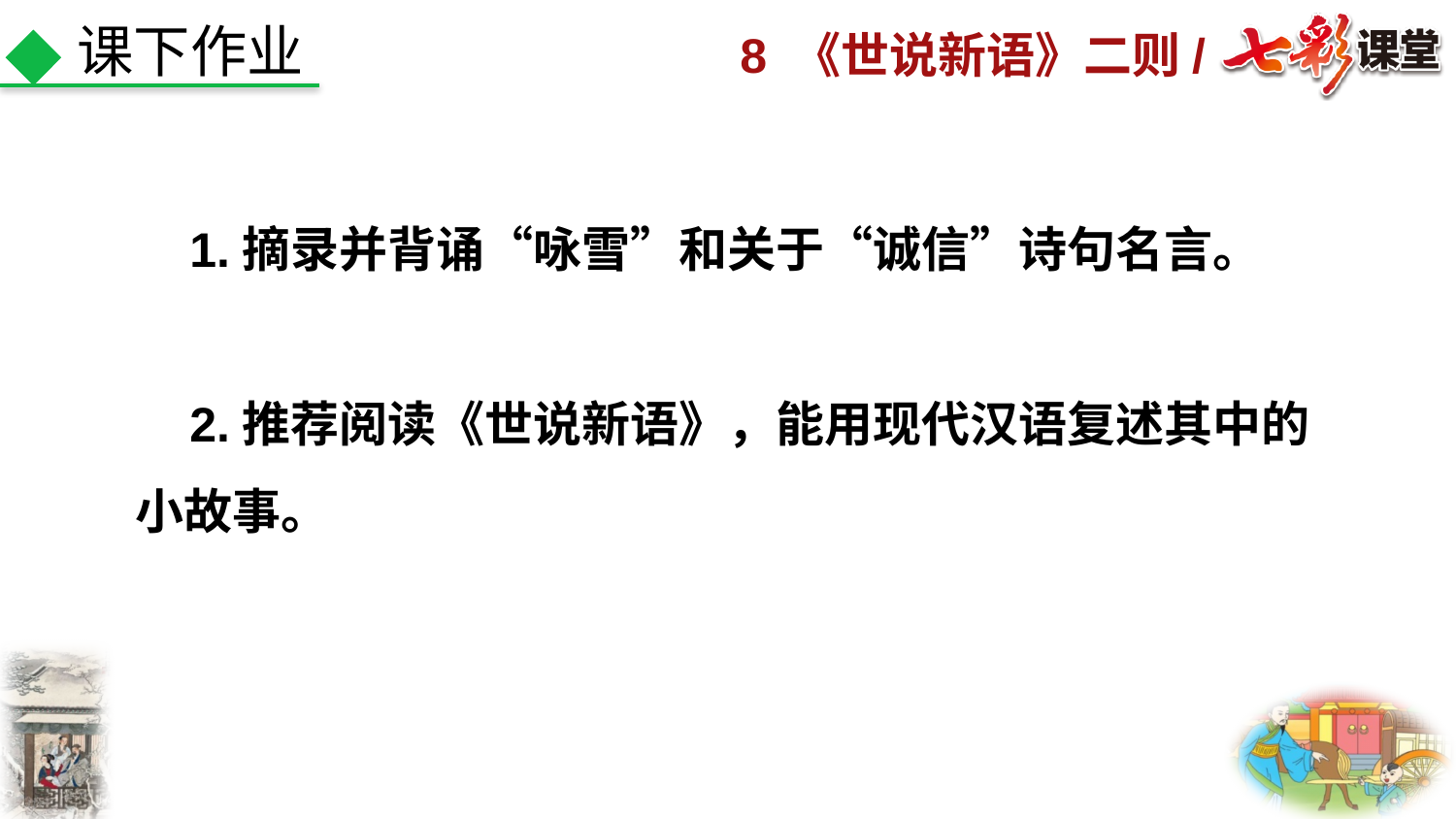

课下作业

    1.摘录并背诵“咏雪”和关于“诚信”诗句名言。

    2.推荐阅读《世说新语》，能用现代汉语复述其中的小故事。